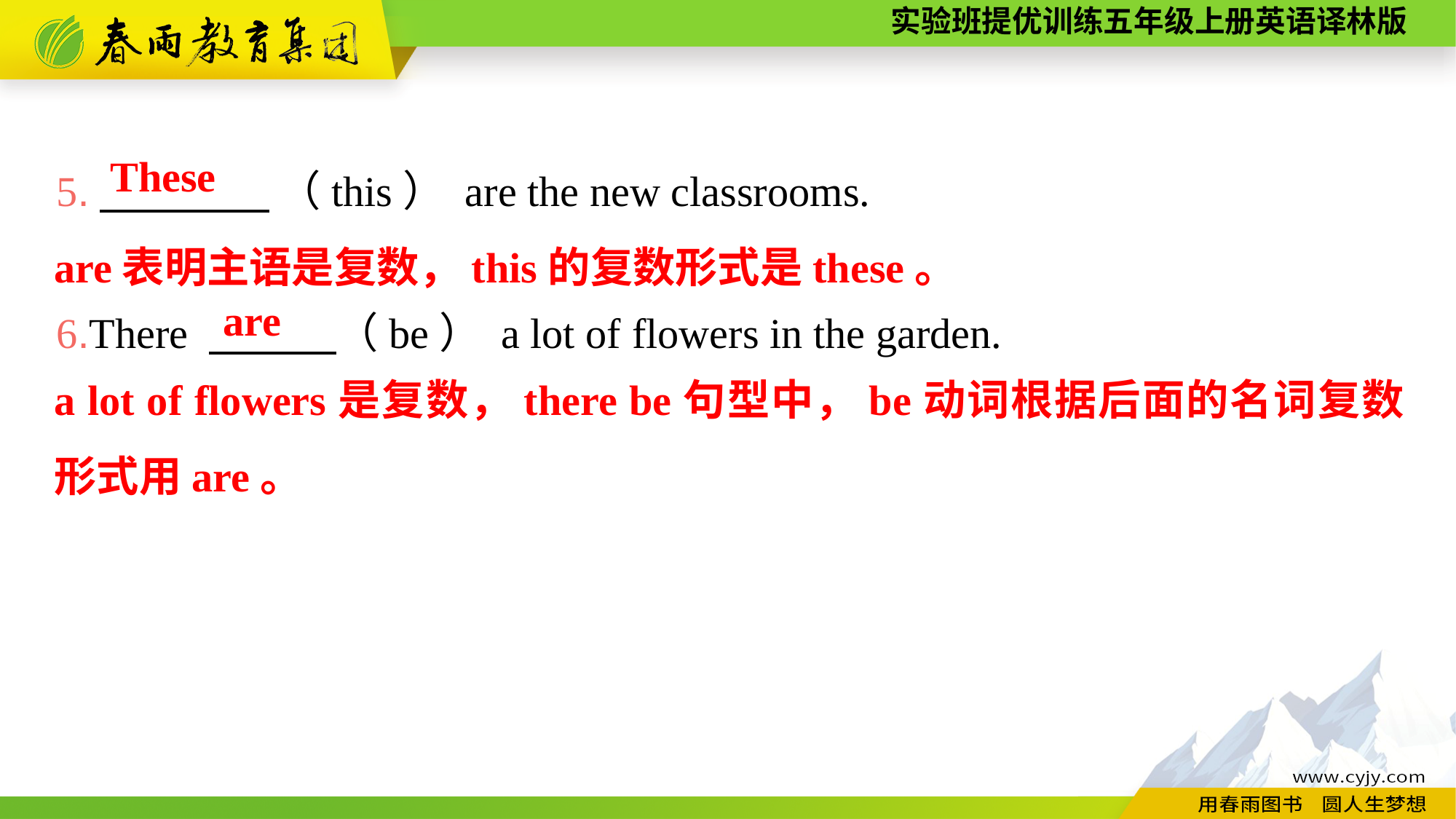

5.　　　　 （this） are the new classrooms.

6.There 　　　（be） a lot of flowers in the garden.
These
are表明主语是复数，this的复数形式是these。
are
a lot of flowers是复数，there be句型中，be动词根据后面的名词复数形式用are。